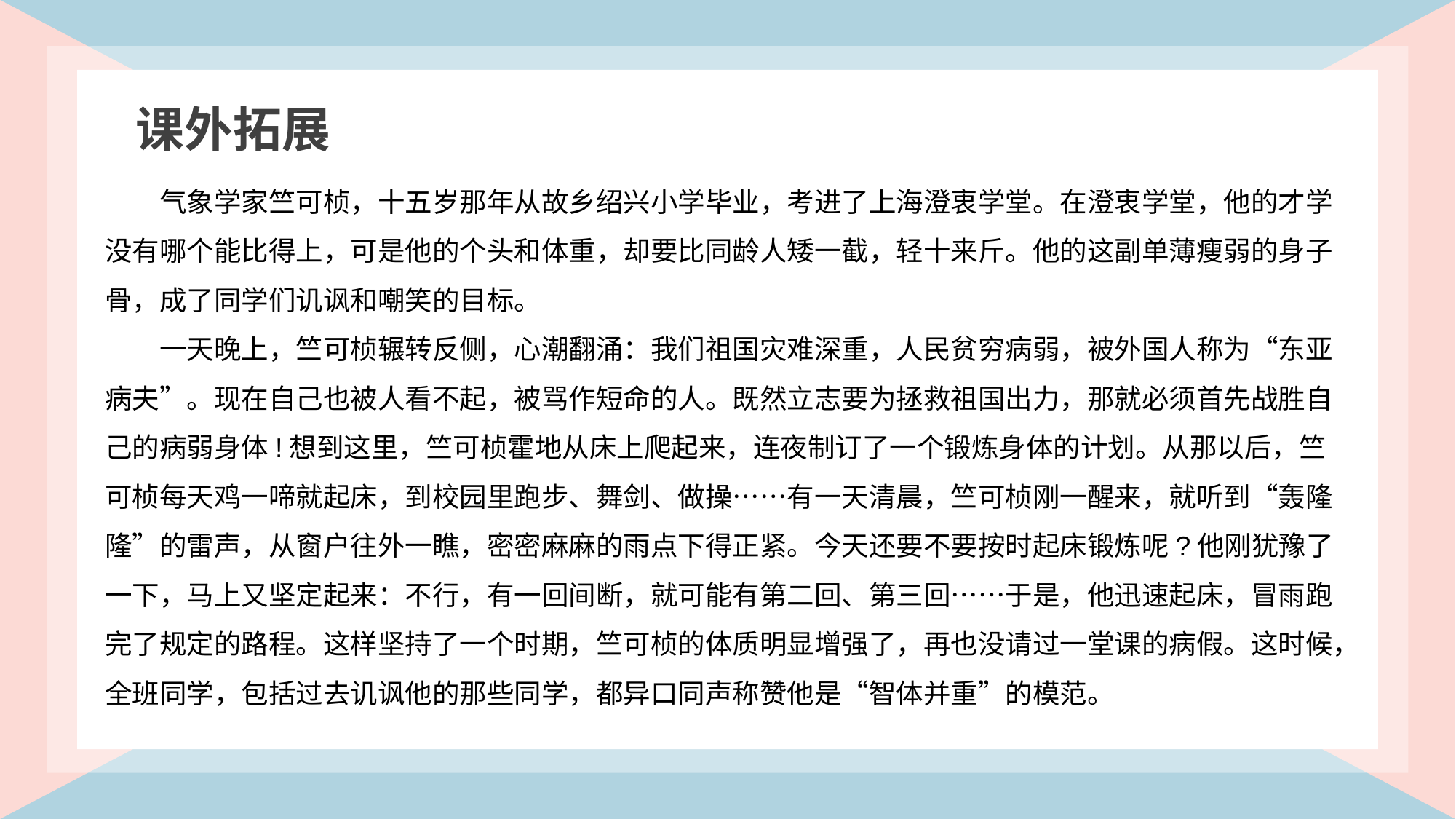

课外拓展
气象学家竺可桢，十五岁那年从故乡绍兴小学毕业，考进了上海澄衷学堂。在澄衷学堂，他的才学没有哪个能比得上，可是他的个头和体重，却要比同龄人矮一截，轻十来斤。他的这副单薄瘦弱的身子骨，成了同学们讥讽和嘲笑的目标。
一天晚上，竺可桢辗转反侧，心潮翻涌：我们祖国灾难深重，人民贫穷病弱，被外国人称为“东亚病夫”。现在自己也被人看不起，被骂作短命的人。既然立志要为拯救祖国出力，那就必须首先战胜自己的病弱身体!想到这里，竺可桢霍地从床上爬起来，连夜制订了一个锻炼身体的计划。从那以后，竺可桢每天鸡一啼就起床，到校园里跑步、舞剑、做操……有一天清晨，竺可桢刚一醒来，就听到“轰隆隆”的雷声，从窗户往外一瞧，密密麻麻的雨点下得正紧。今天还要不要按时起床锻炼呢?他刚犹豫了一下，马上又坚定起来：不行，有一回间断，就可能有第二回、第三回……于是，他迅速起床，冒雨跑完了规定的路程。这样坚持了一个时期，竺可桢的体质明显增强了，再也没请过一堂课的病假。这时候，全班同学，包括过去讥讽他的那些同学，都异口同声称赞他是“智体并重”的模范。